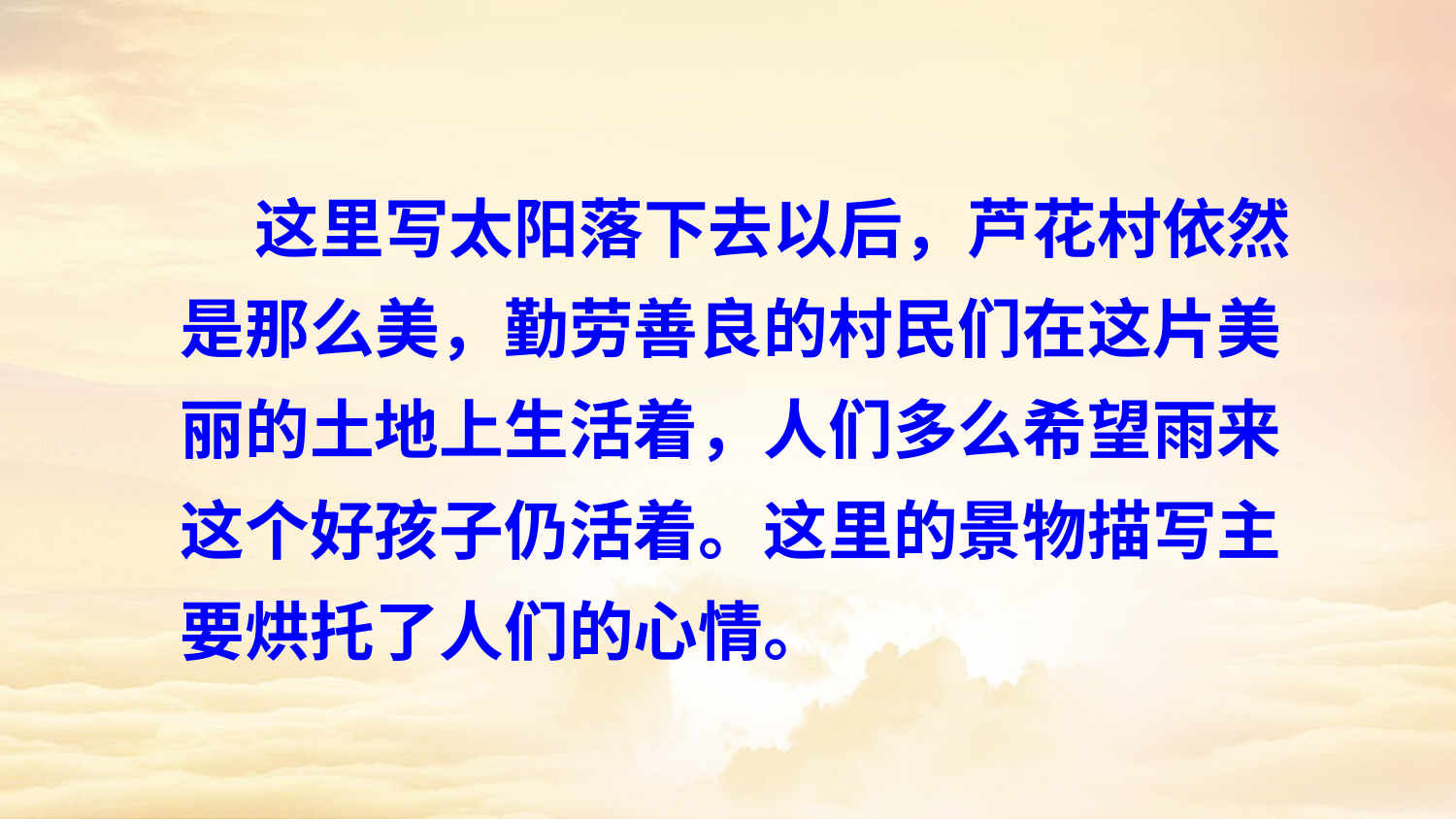

这里写太阳落下去以后，芦花村依然是那么美，勤劳善良的村民们在这片美丽的土地上生活着，人们多么希望雨来这个好孩子仍活着。这里的景物描写主要烘托了人们的心情。